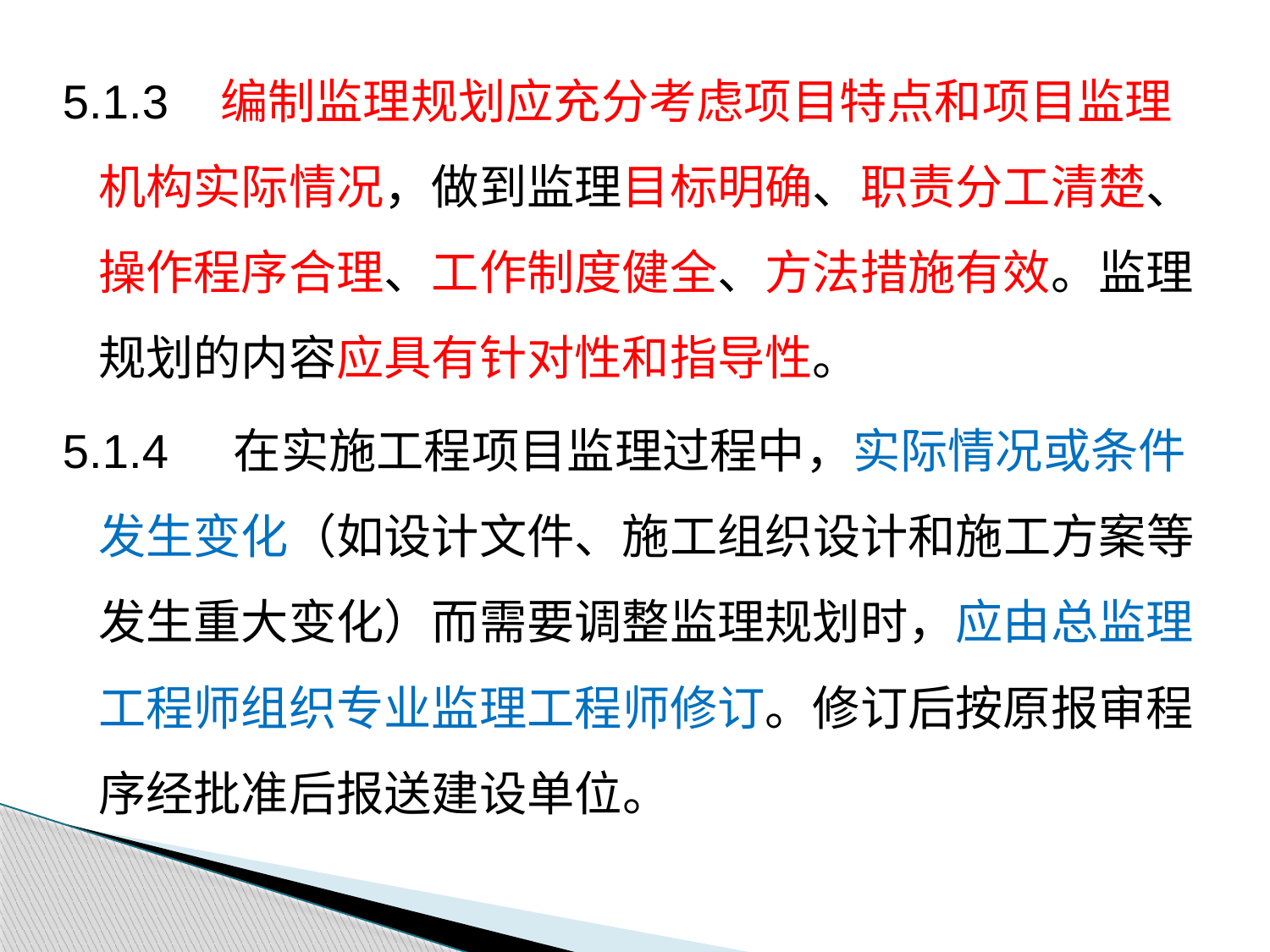

5.1.3   编制监理规划应充分考虑项目特点和项目监理机构实际情况，做到监理目标明确、职责分工清楚、操作程序合理、工作制度健全、方法措施有效。监理规划的内容应具有针对性和指导性。
5.1.4    在实施工程项目监理过程中，实际情况或条件发生变化（如设计文件、施工组织设计和施工方案等发生重大变化）而需要调整监理规划时，应由总监理工程师组织专业监理工程师修订。修订后按原报审程序经批准后报送建设单位。